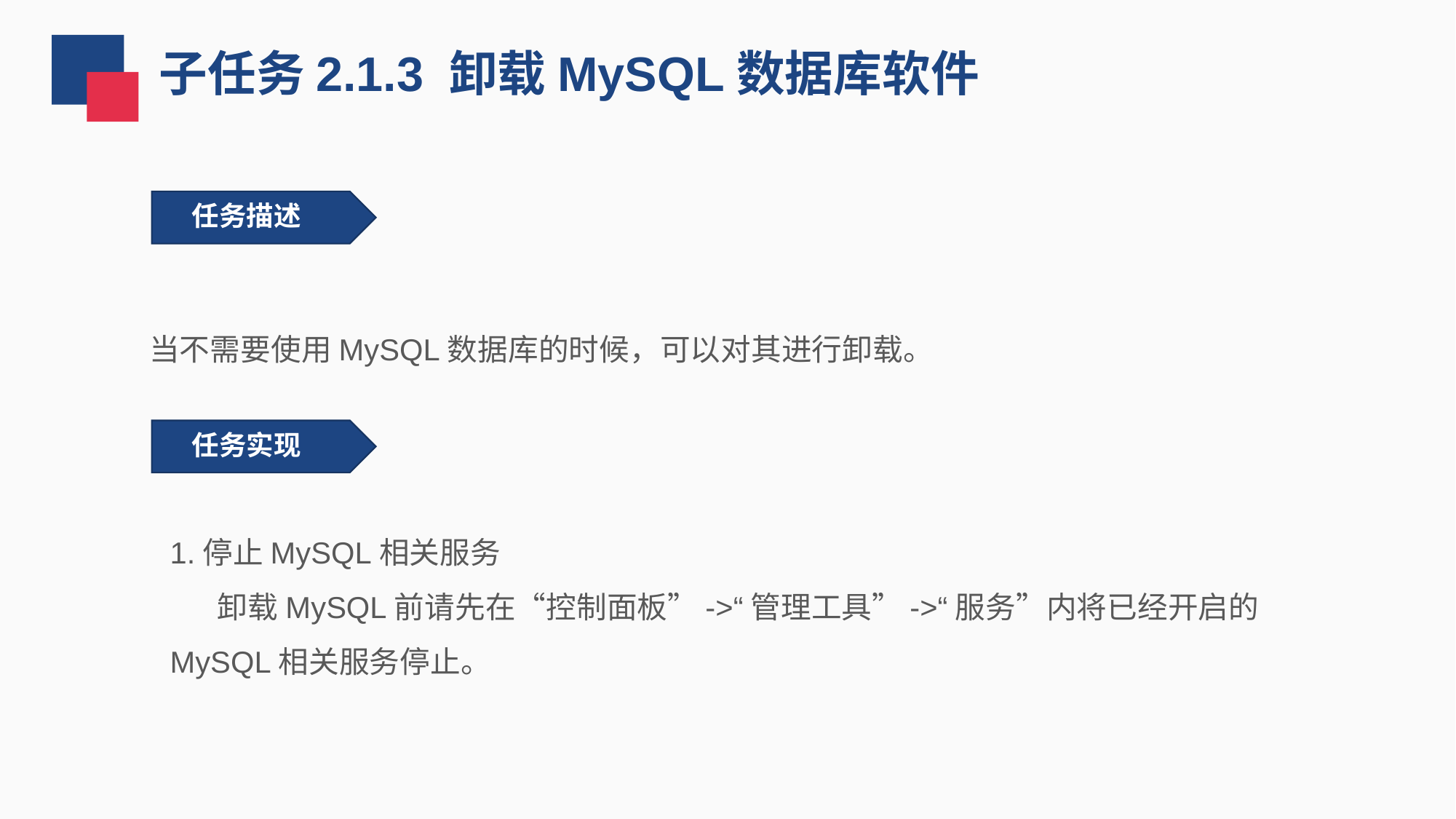

子任务2.1.3 卸载MySQL数据库软件

任务实现
任务描述
当不需要使用MySQL数据库的时候，可以对其进行卸载。

任务实现
1.停止MySQL相关服务
      卸载MySQL前请先在“控制面板”->“管理工具”->“服务”内将已经开启的MySQL相关服务停止。